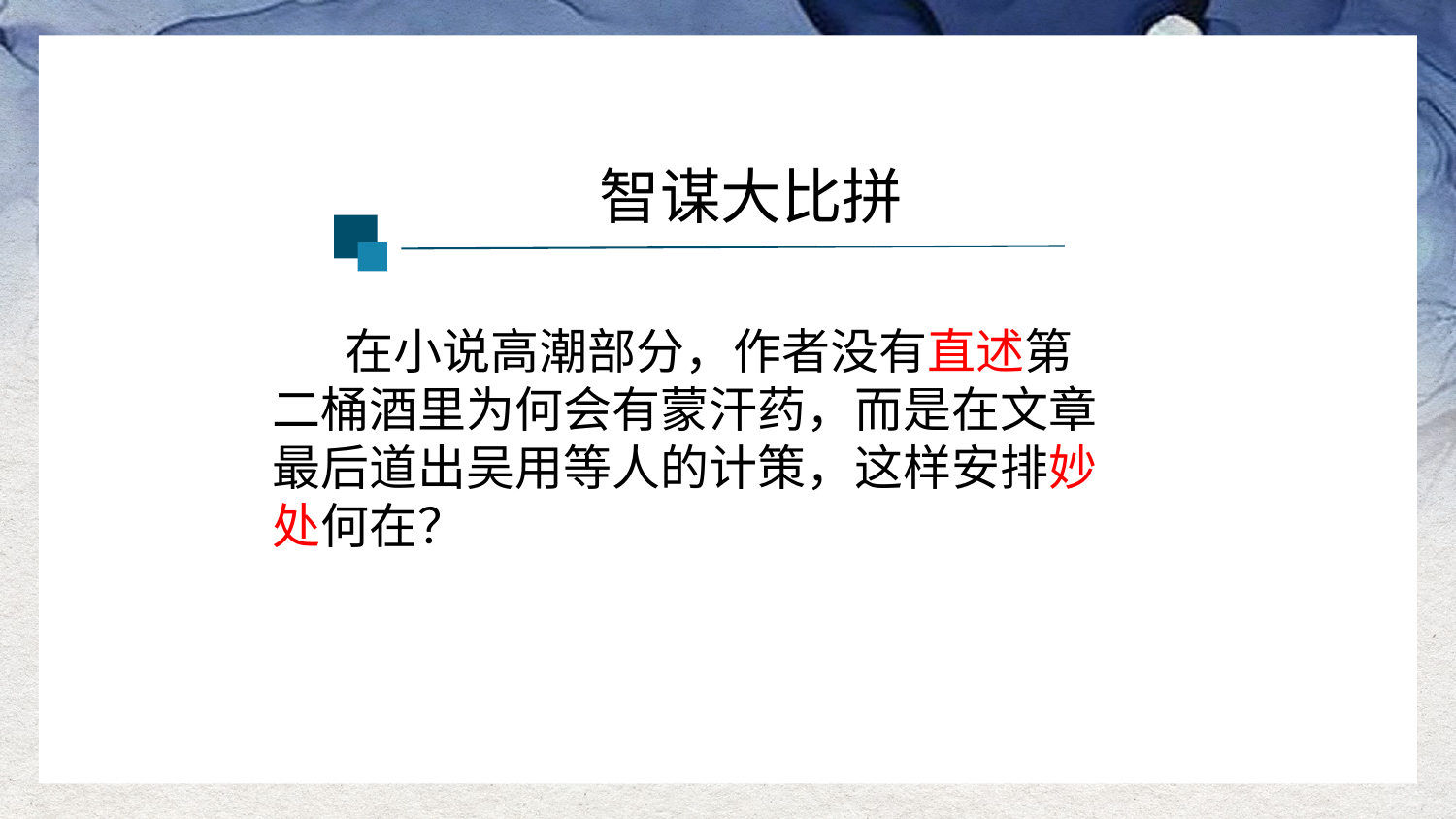

智谋大比拼

在小说高潮部分，作者没有直述第二桶酒里为何会有蒙汗药，而是在文章最后道出吴用等人的计策，这样安排妙处何在？